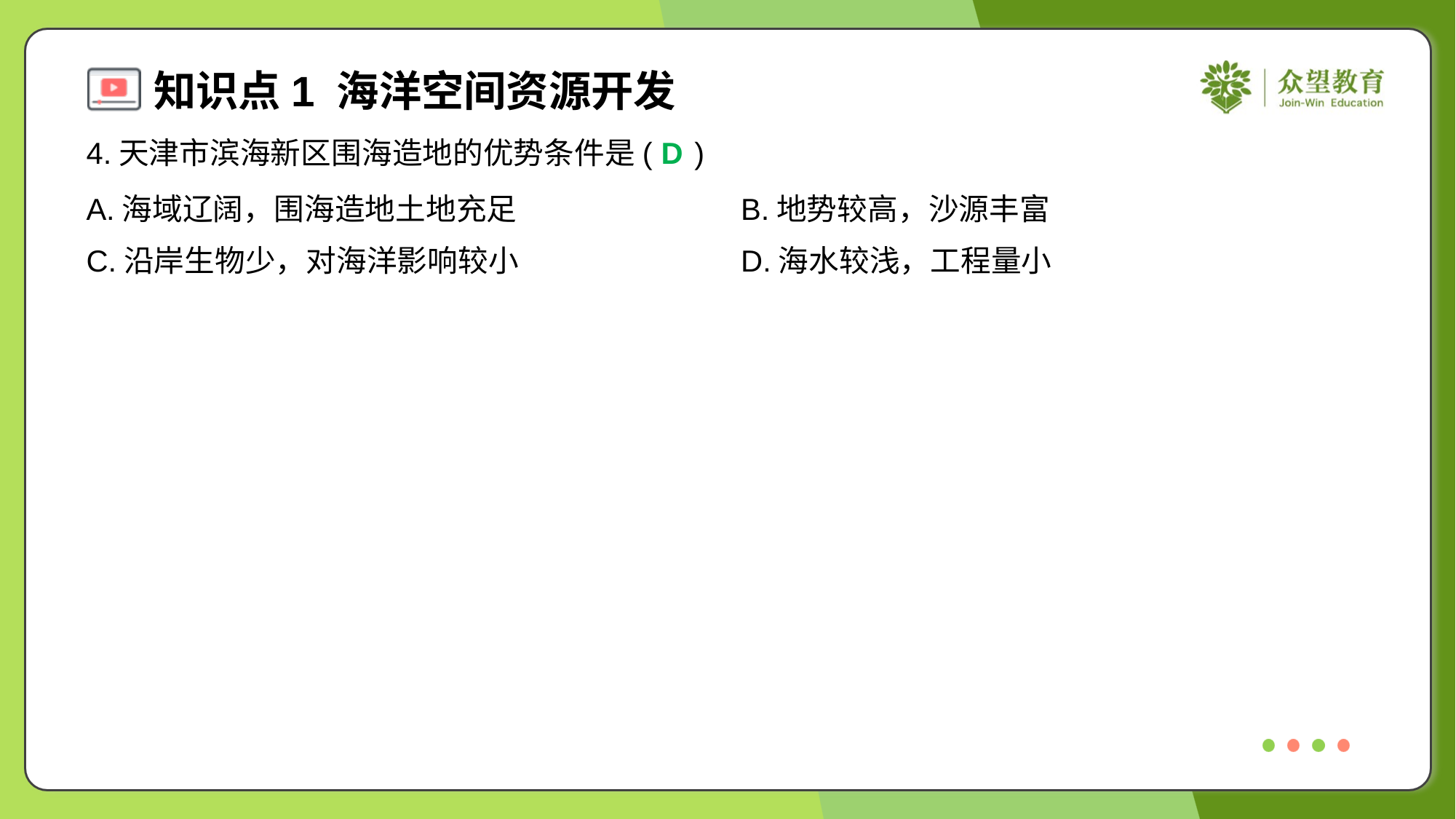

4.天津市滨海新区围海造地的优势条件是(     )
D
A.海域辽阔，围海造地土地充足	B.地势较高，沙源丰富
C.沿岸生物少，对海洋影响较小	D.海水较浅，工程量小